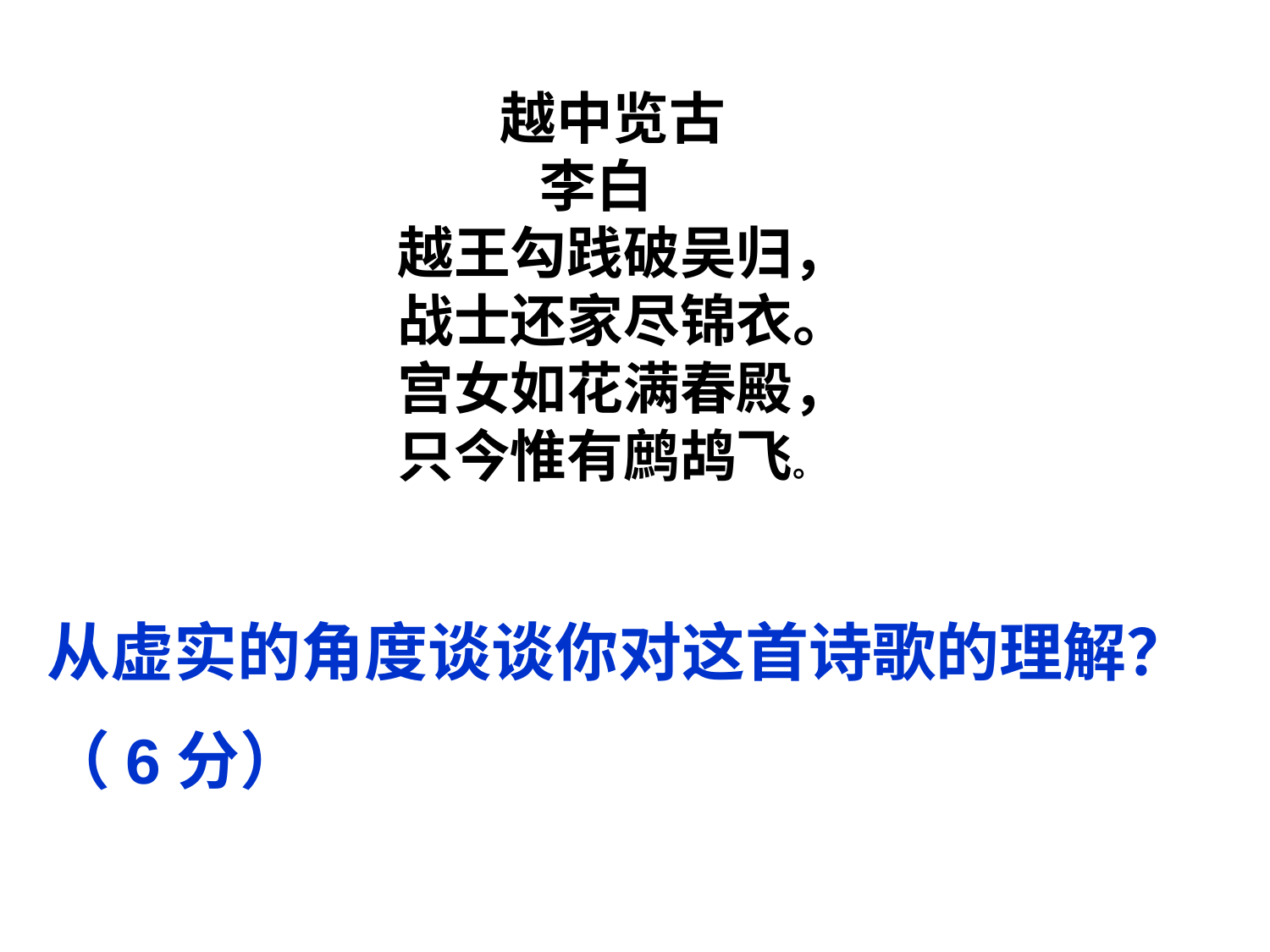

越中览古
          李白
越王勾践破吴归，
战士还家尽锦衣。
宫女如花满春殿，
只今惟有鹧鸪飞。
从虚实的角度谈谈你对这首诗歌的理解？
（6分）